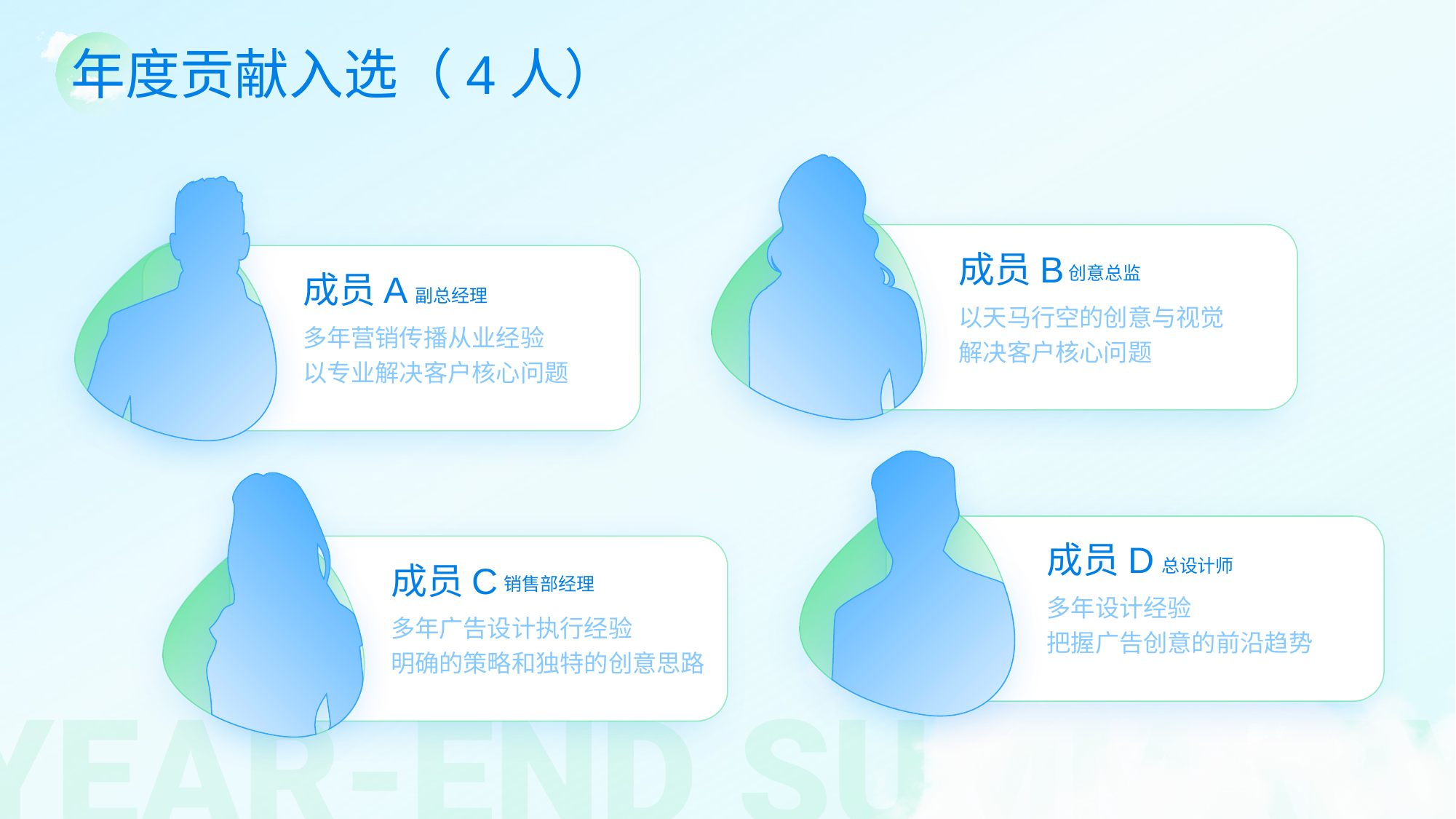

年度贡献入选（4人）

成员B
创意总监
成员A
副总经理
以天马行空的创意与视觉
解决客户核心问题
多年营销传播从业经验
以专业解决客户核心问题

成员D
总设计师
成员C
销售部经理
多年设计经验
把握广告创意的前沿趋势
多年广告设计执行经验
明确的策略和独特的创意思路